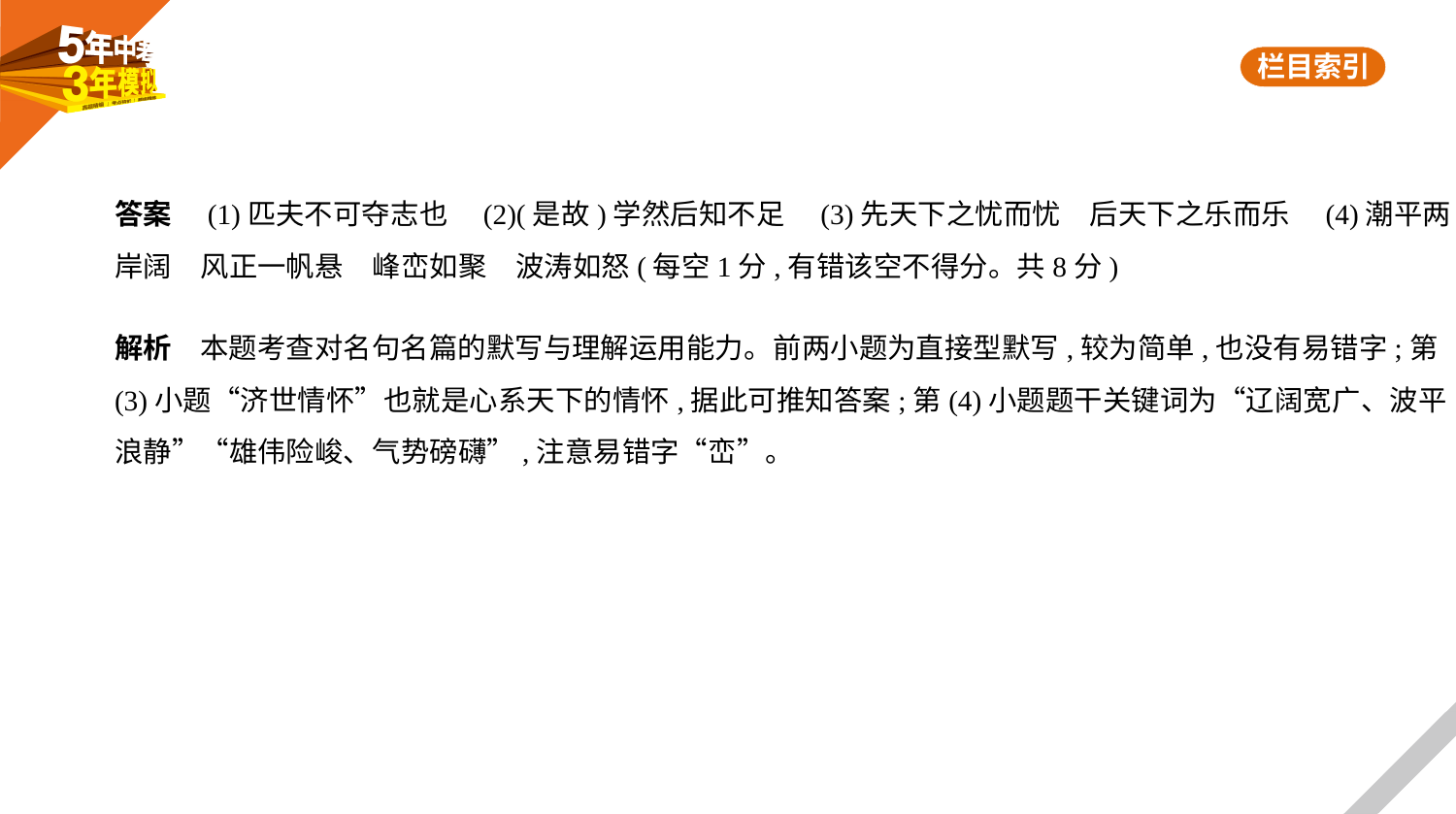

答案　(1)匹夫不可夺志也　(2)(是故)学然后知不足　(3)先天下之忧而忧　后天下之乐而乐　(4)潮平两
岸阔　风正一帆悬　峰峦如聚　波涛如怒(每空1分,有错该空不得分。共8分)
解析　本题考查对名句名篇的默写与理解运用能力。前两小题为直接型默写,较为简单,也没有易错字;第
(3)小题“济世情怀”也就是心系天下的情怀,据此可推知答案;第(4)小题题干关键词为“辽阔宽广、波平
浪静”“雄伟险峻、气势磅礴”,注意易错字“峦”。